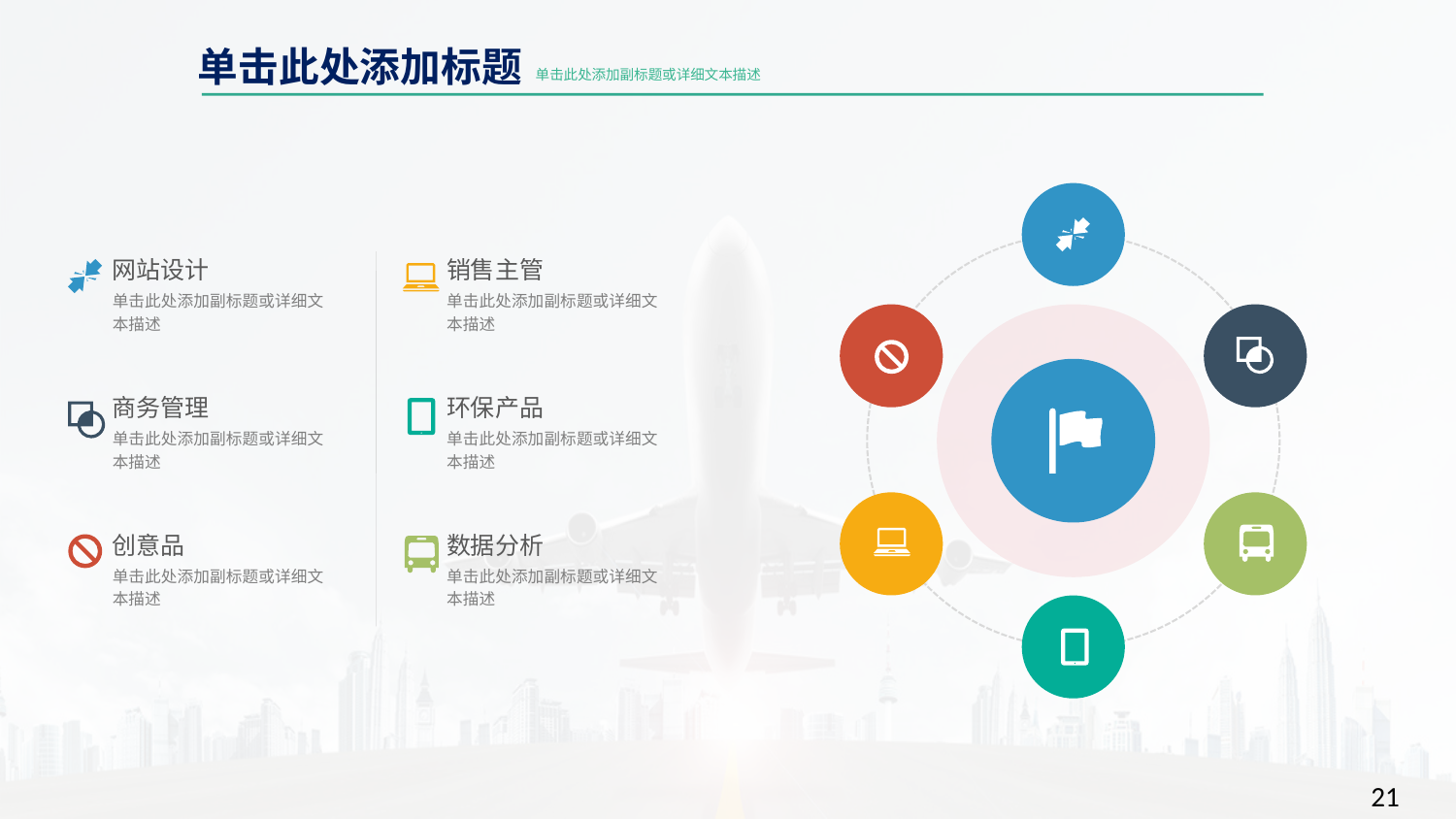

单击此处添加标题
单击此处添加副标题或详细文本描述

网站设计
单击此处添加副标题或详细文本描述
销售主管
单击此处添加副标题或详细文本描述

商务管理
单击此处添加副标题或详细文本描述
环保产品
单击此处添加副标题或详细文本描述

创意品
单击此处添加副标题或详细文本描述
数据分析
单击此处添加副标题或详细文本描述

21